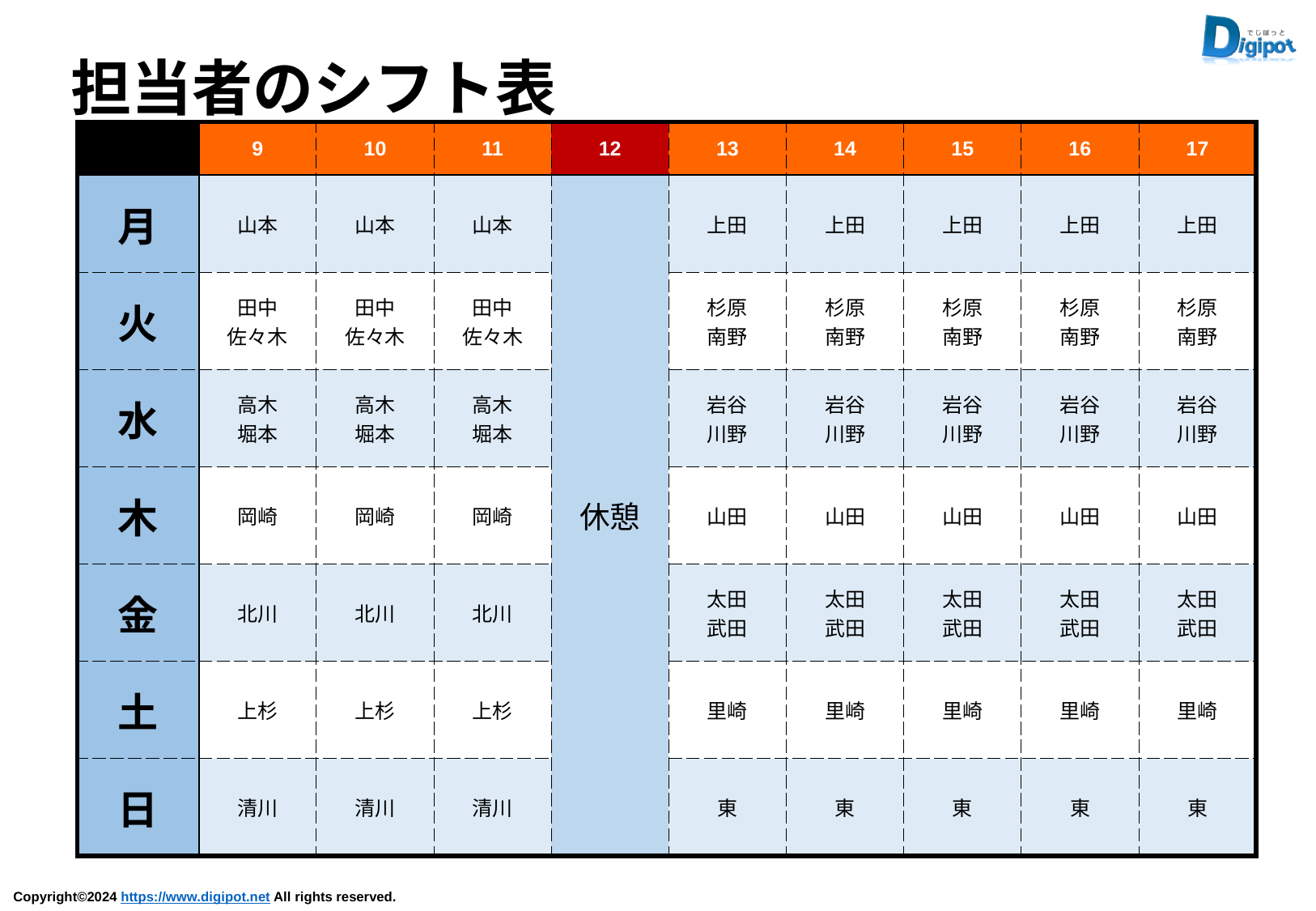

担当者のシフト表
|  | 9 | 10 | 11 | 12 | 13 | 14 | 15 | 16 | 17 |
| --- | --- | --- | --- | --- | --- | --- | --- | --- | --- |
| 月 | 山本 | 山本 | 山本 | 休憩 | 上田 | 上田 | 上田 | 上田 | 上田 |
| 火 | 田中 佐々木 | 田中 佐々木 | 田中 佐々木 |  | 杉原 南野 | 杉原 南野 | 杉原 南野 | 杉原 南野 | 杉原 南野 |
| 水 | 高木 堀本 | 高木 堀本 | 高木 堀本 |  | 岩谷 川野 | 岩谷 川野 | 岩谷 川野 | 岩谷 川野 | 岩谷 川野 |
| 木 | 岡崎 | 岡崎 | 岡崎 |  | 山田 | 山田 | 山田 | 山田 | 山田 |
| 金 | 北川 | 北川 | 北川 |  | 太田 武田 | 太田 武田 | 太田 武田 | 太田 武田 | 太田 武田 |
| 土 | 上杉 | 上杉 | 上杉 |  | 里崎 | 里崎 | 里崎 | 里崎 | 里崎 |
| 日 | 清川 | 清川 | 清川 |  | 東 | 東 | 東 | 東 | 東 |